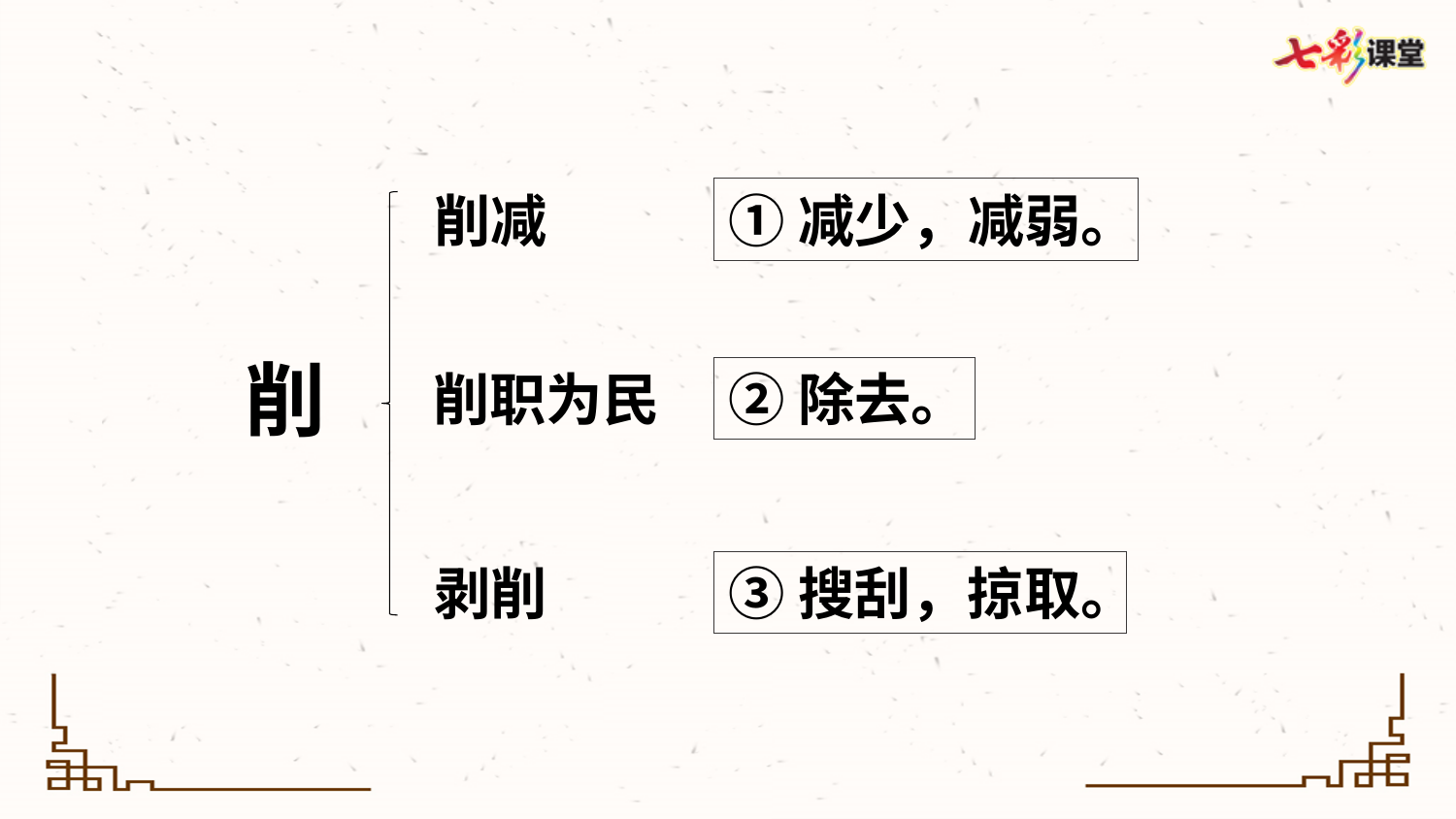

削减
①减少，减弱。

削
削职为民
②除去。
剥削
③搜刮，掠取。